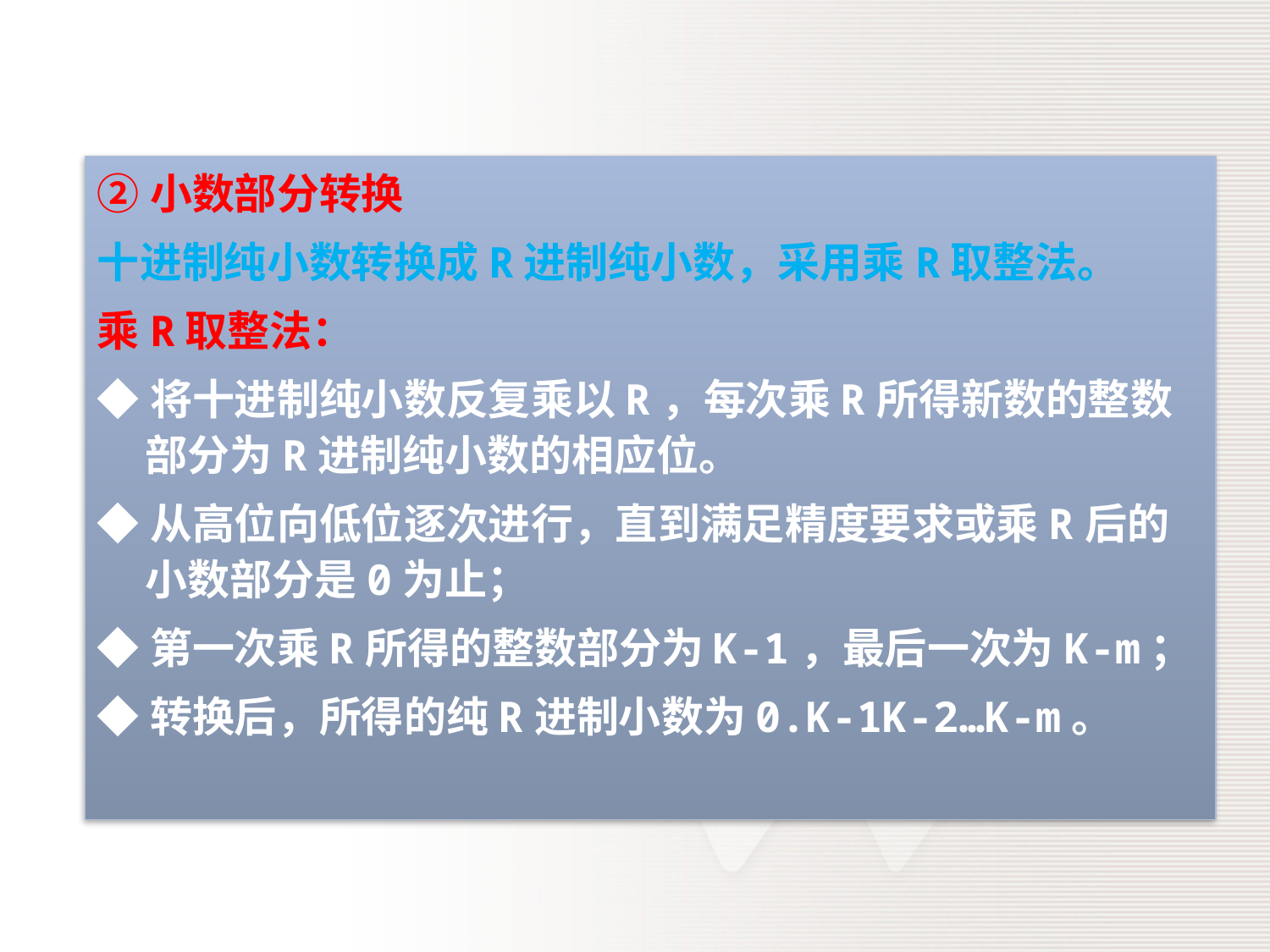

②小数部分转换
十进制纯小数转换成R进制纯小数，采用乘R取整法。
乘R取整法：
◆将十进制纯小数反复乘以R，每次乘R所得新数的整数部分为R进制纯小数的相应位。
◆从高位向低位逐次进行，直到满足精度要求或乘R后的小数部分是0为止；
◆第一次乘R所得的整数部分为K-1，最后一次为K-m；
◆转换后，所得的纯R进制小数为0.K-1K-2…K-m。